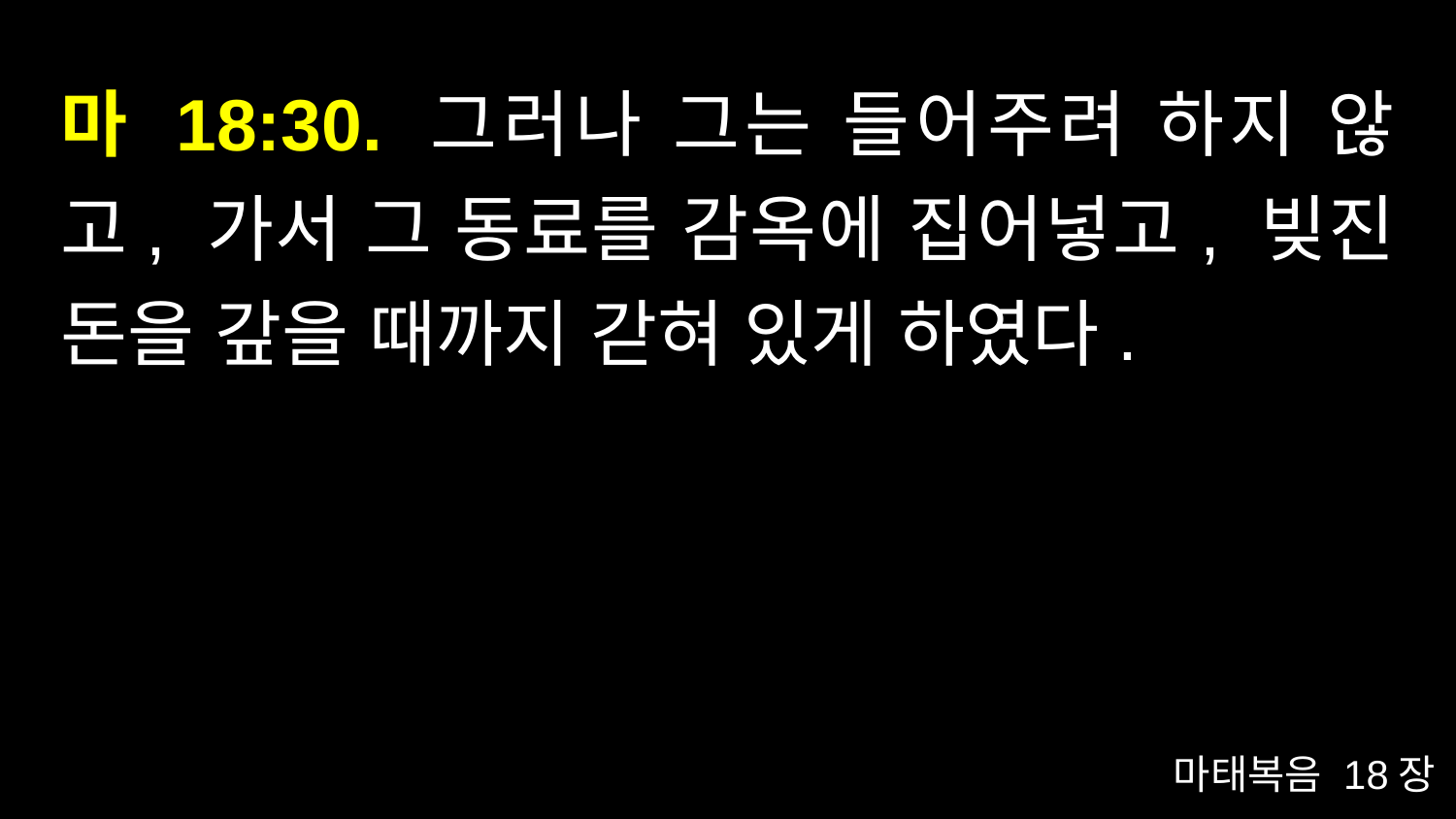

# 마 18:30. 그러나 그는 들어주려 하지 않고, 가서 그 동료를 감옥에 집어넣고, 빚진 돈을 갚을 때까지 갇혀 있게 하였다.
마태복음 18장